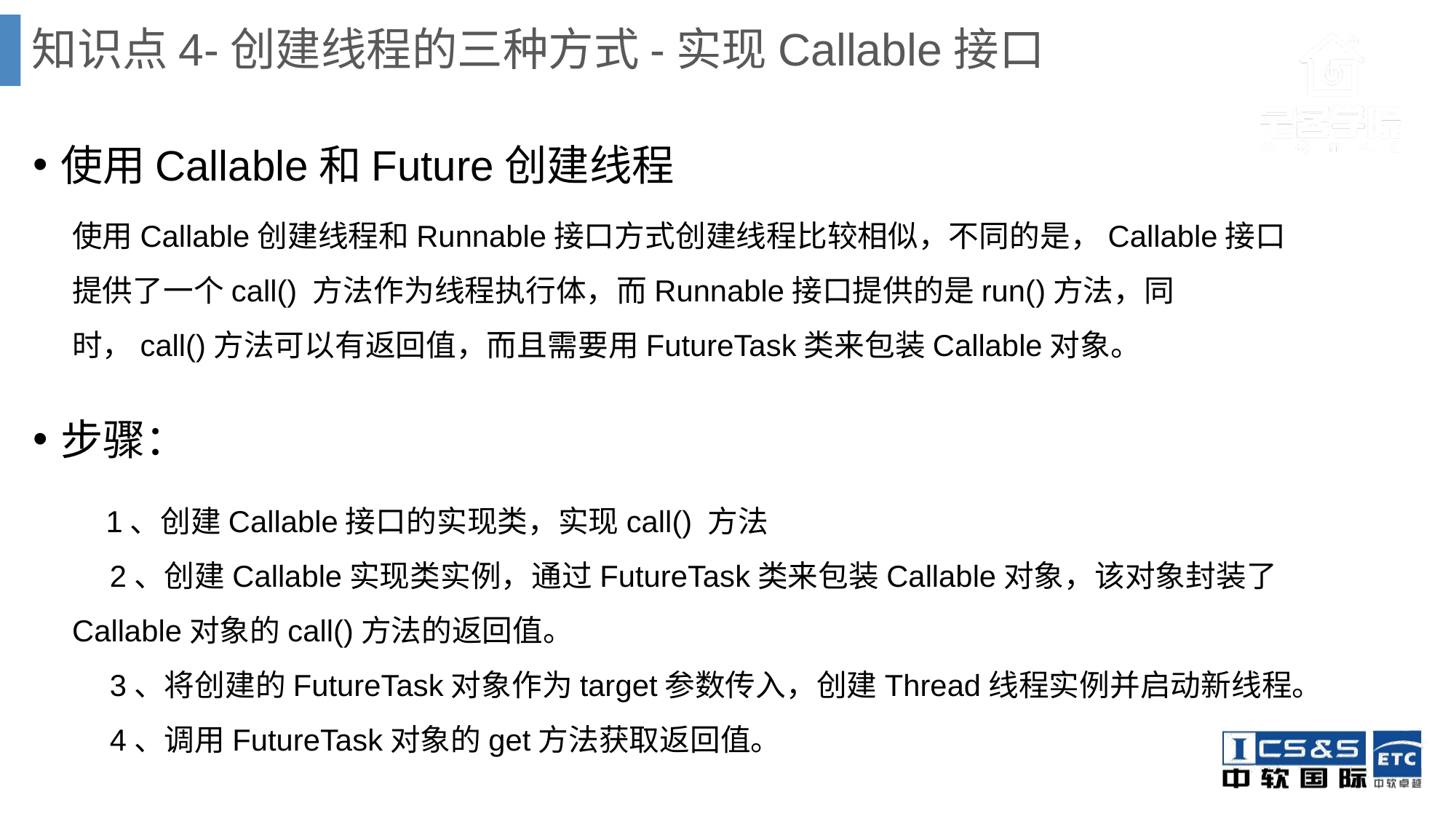

# 知识点4-创建线程的三种方式-实现Callable接口
使用Callable和Future创建线程

步骤：

使用Callable创建线程和Runnable接口方式创建线程比较相似，不同的是，Callable接口提供了一个call() 方法作为线程执行体，而Runnable接口提供的是run()方法，同时，call()方法可以有返回值，而且需要用FutureTask类来包装Callable对象。

　1、创建Callable接口的实现类，实现call() 方法
　2、创建Callable实现类实例，通过FutureTask类来包装Callable对象，该对象封装了Callable对象的call()方法的返回值。
　3、将创建的FutureTask对象作为target参数传入，创建Thread线程实例并启动新线程。
　4、调用FutureTask对象的get方法获取返回值。